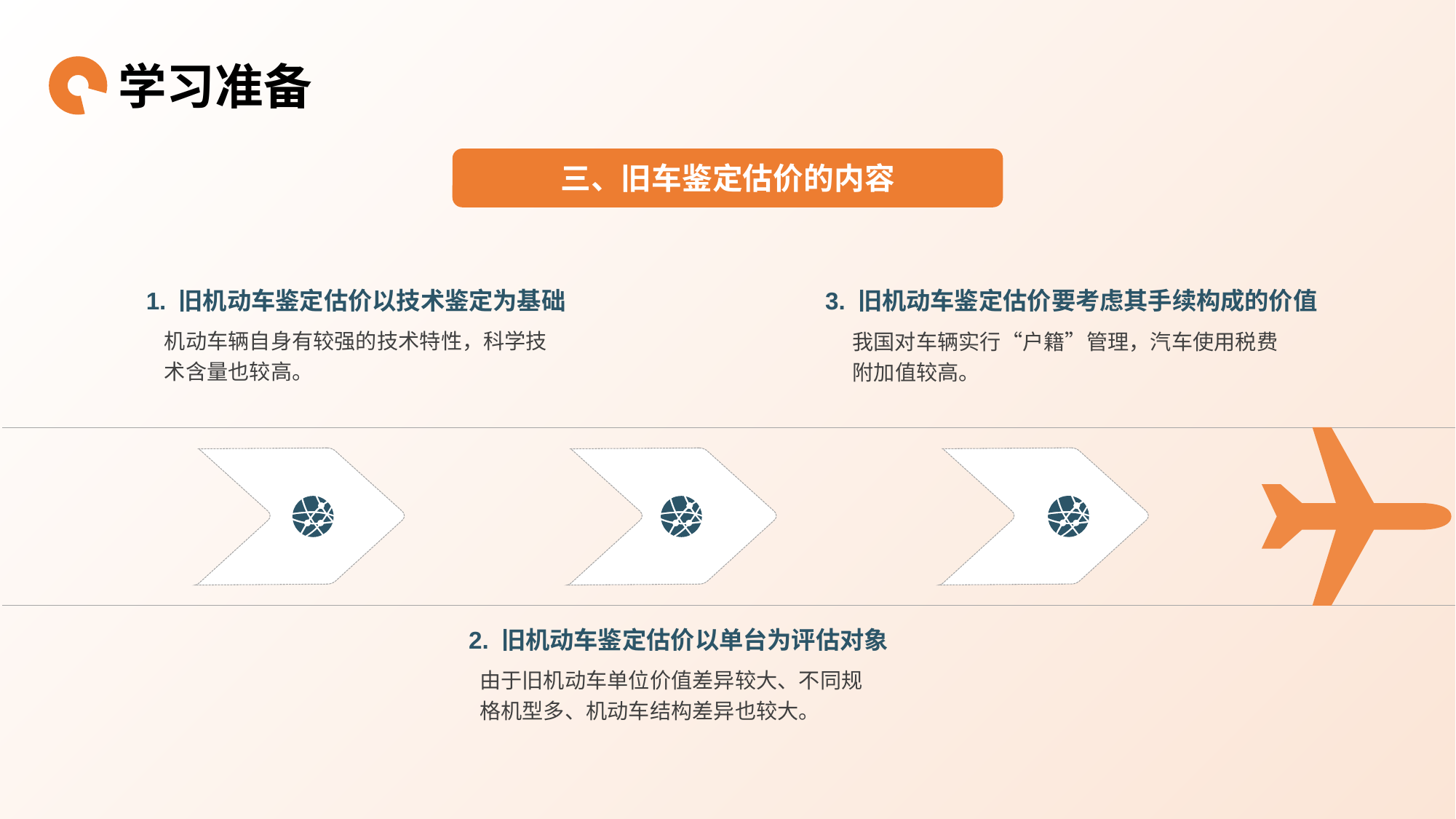

学习准备

三、旧车鉴定估价的内容
1. 旧机动车鉴定估价以技术鉴定为基础
机动车辆自身有较强的技术特性，科学技术含量也较高。
3. 旧机动车鉴定估价要考虑其手续构成的价值
我国对车辆实行“户籍”管理，汽车使用税费附加值较高。

2. 旧机动车鉴定估价以单台为评估对象
由于旧机动车单位价值差异较大、不同规格机型多、机动车结构差异也较大。